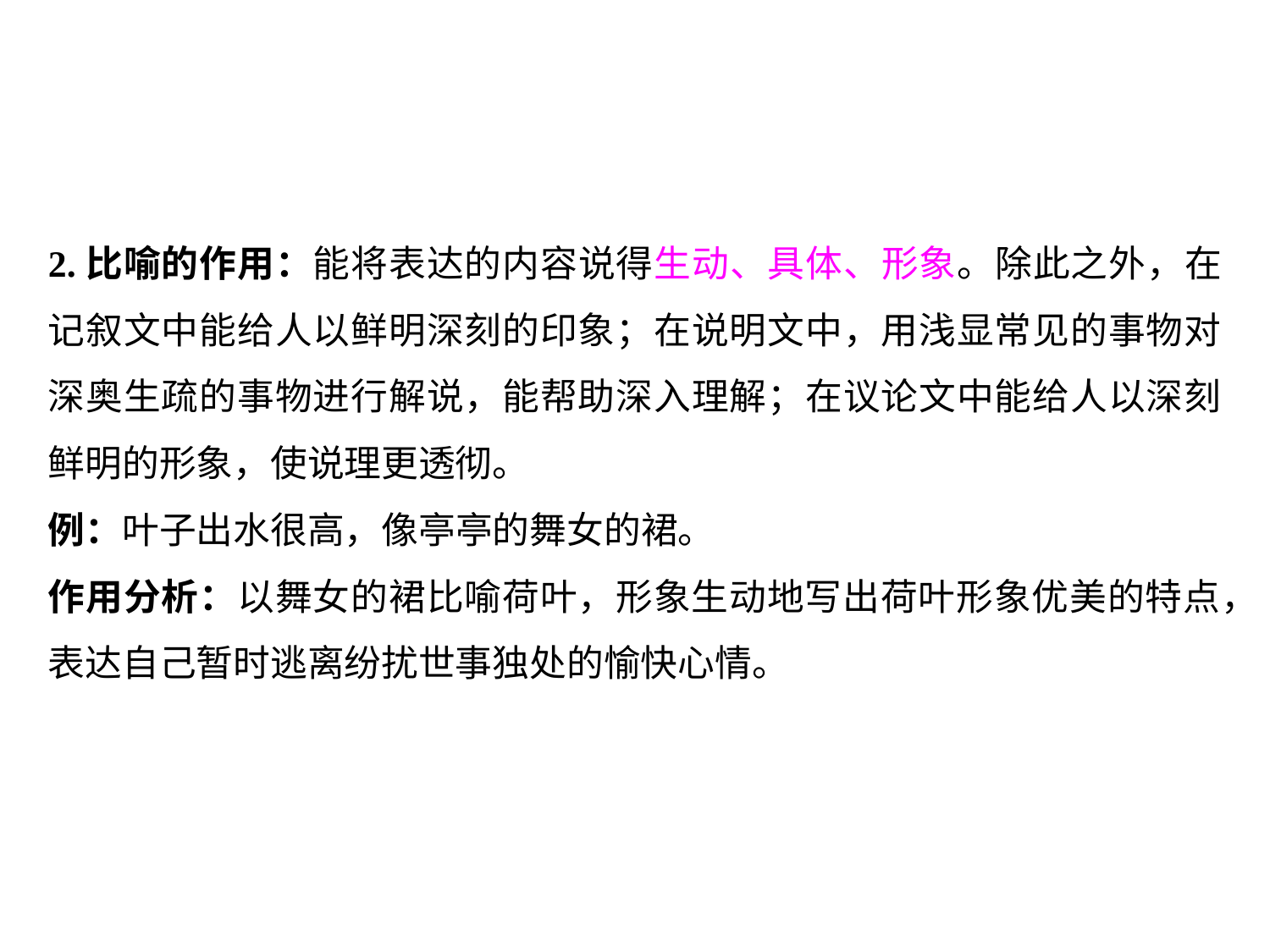

2.比喻的作用：能将表达的内容说得生动、具体、形象。除此之外，在记叙文中能给人以鲜明深刻的印象；在说明文中，用浅显常见的事物对深奥生疏的事物进行解说，能帮助深入理解；在议论文中能给人以深刻鲜明的形象，使说理更透彻。
例：叶子出水很高，像亭亭的舞女的裙。
作用分析：以舞女的裙比喻荷叶，形象生动地写出荷叶形象优美的特点，表达自己暂时逃离纷扰世事独处的愉快心情。